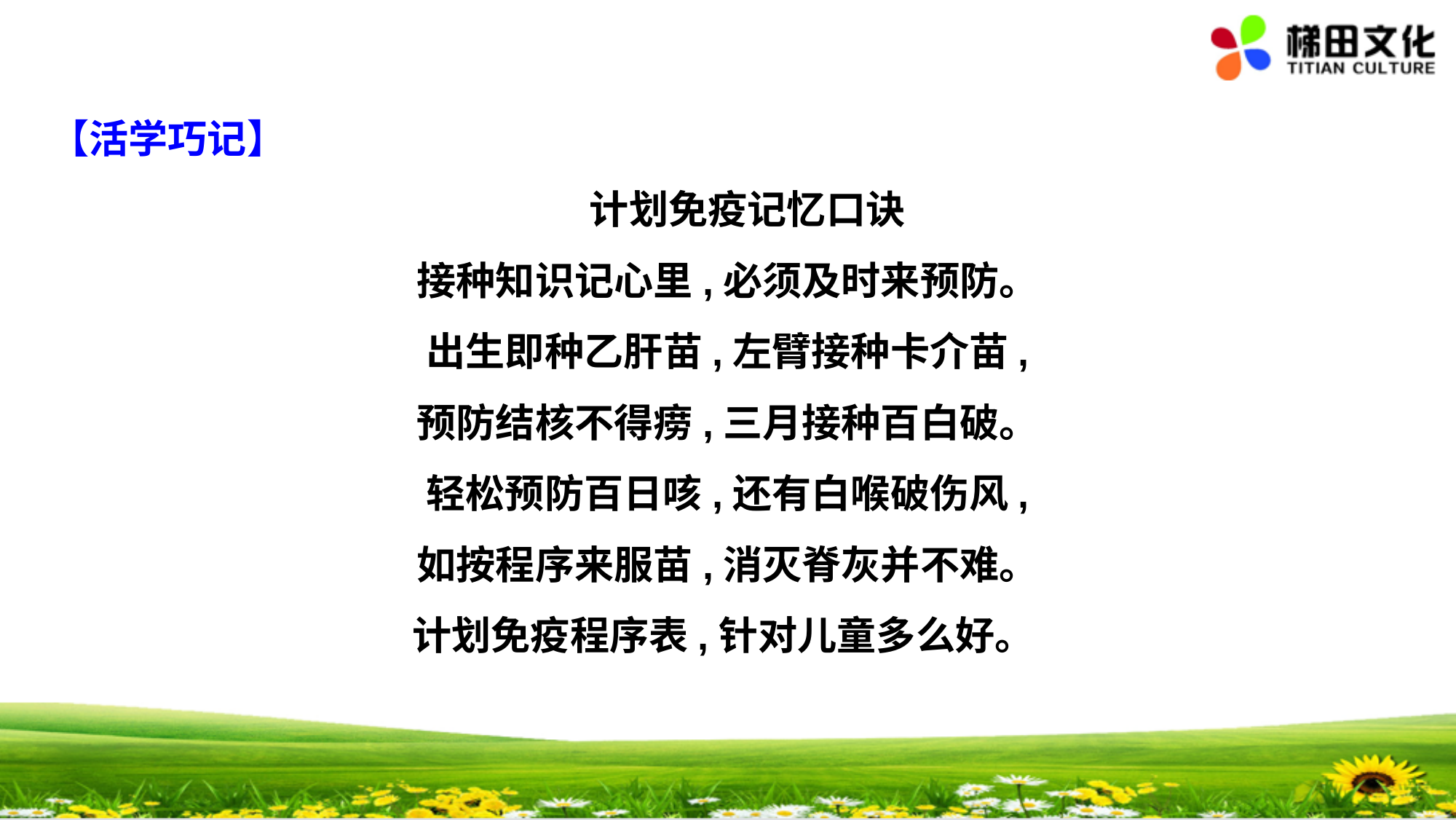

【活学巧记】
　计划免疫记忆口诀
接种知识记心里,必须及时来预防。
出生即种乙肝苗,左臂接种卡介苗,
预防结核不得痨,三月接种百白破。
轻松预防百日咳,还有白喉破伤风,
如按程序来服苗,消灭脊灰并不难。
计划免疫程序表,针对儿童多么好。